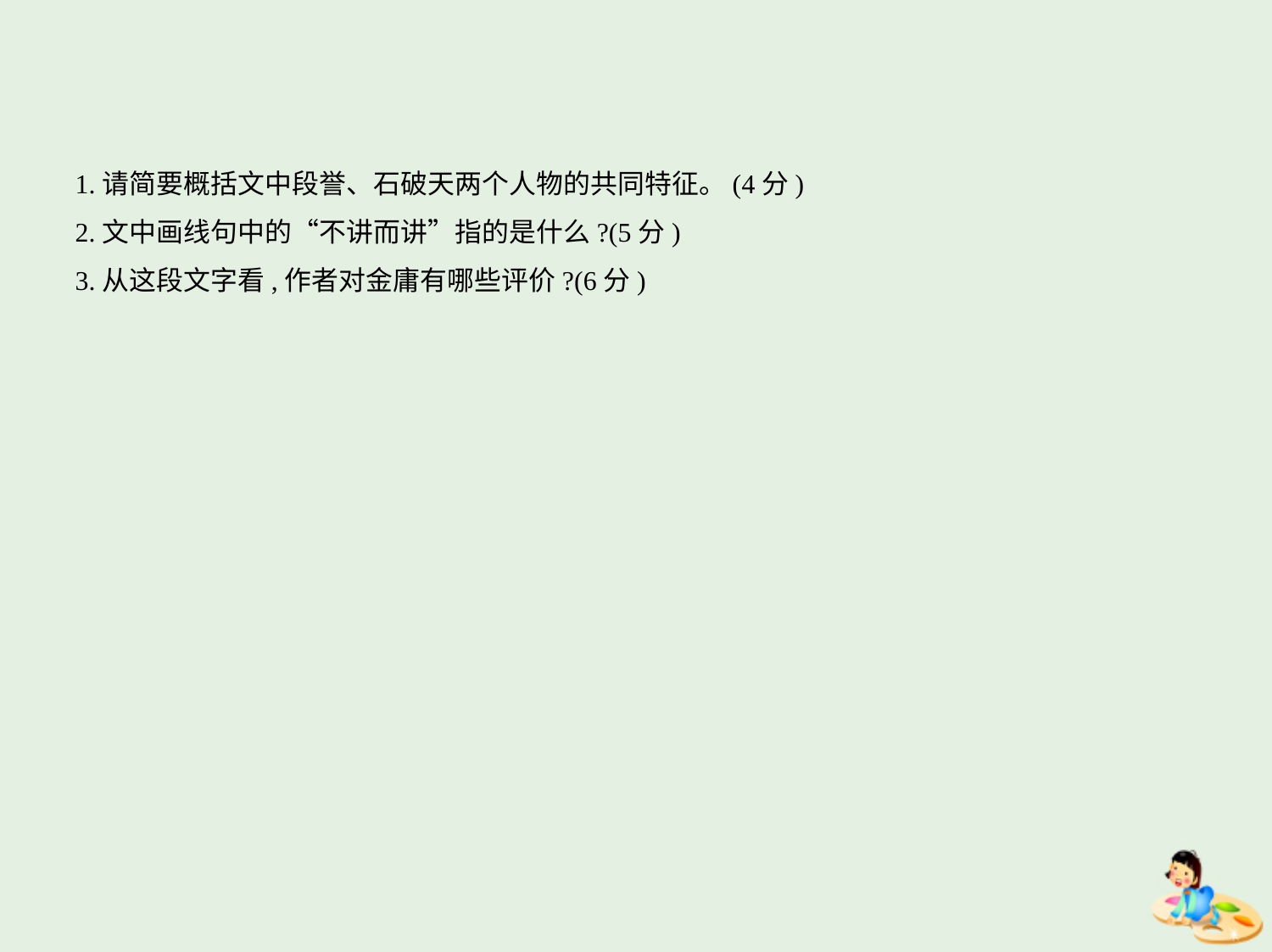

1.请简要概括文中段誉、石破天两个人物的共同特征。(4分)
2.文中画线句中的“不讲而讲”指的是什么?(5分)
3.从这段文字看,作者对金庸有哪些评价?(6分)